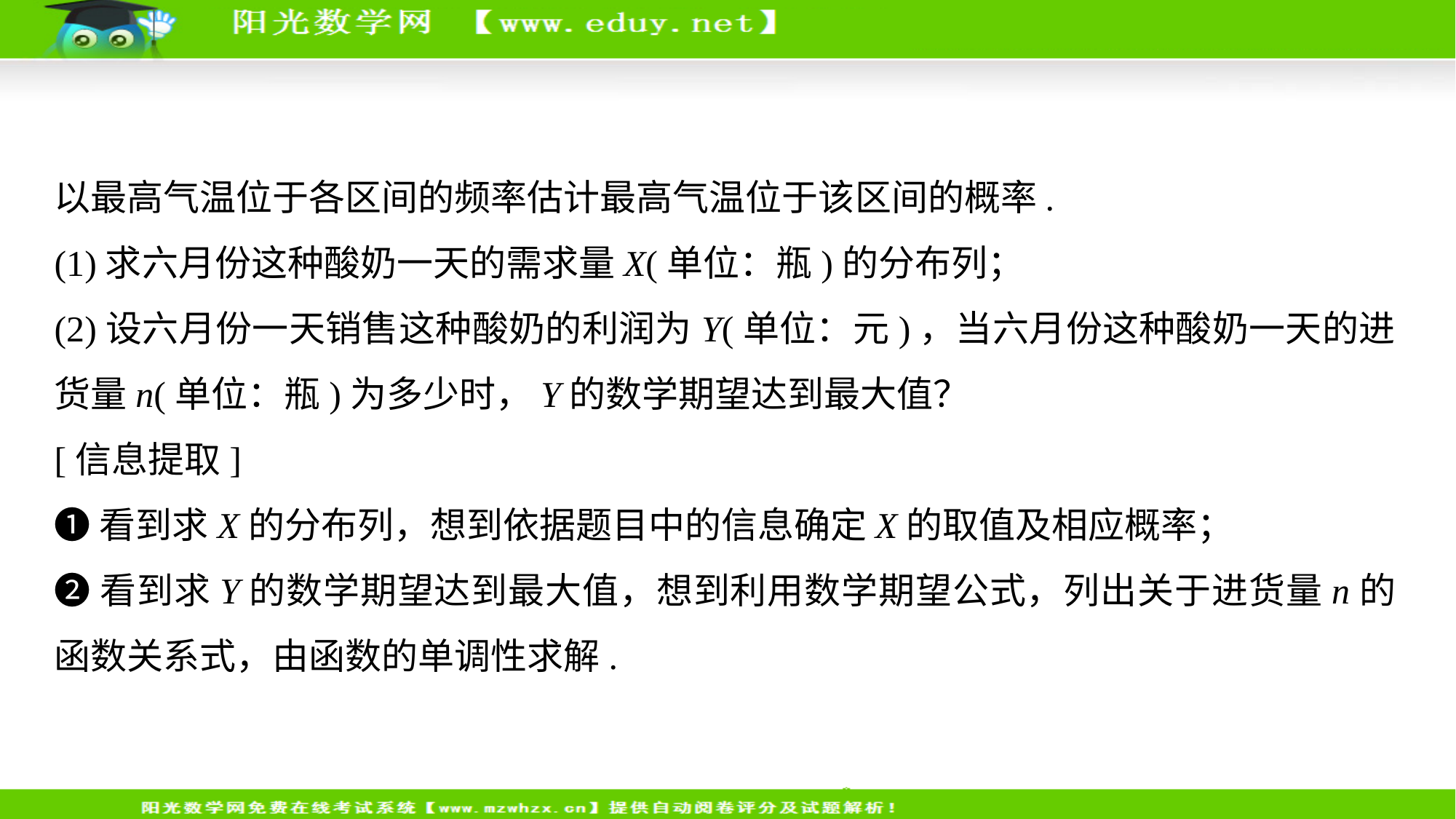

以最高气温位于各区间的频率估计最高气温位于该区间的概率.
(1)求六月份这种酸奶一天的需求量X(单位：瓶)的分布列；
(2)设六月份一天销售这种酸奶的利润为Y(单位：元)，当六月份这种酸奶一天的进货量n(单位：瓶)为多少时，Y的数学期望达到最大值？
[信息提取]
❶看到求X的分布列，想到依据题目中的信息确定X的取值及相应概率；
❷看到求Y的数学期望达到最大值，想到利用数学期望公式，列出关于进货量n的函数关系式，由函数的单调性求解.